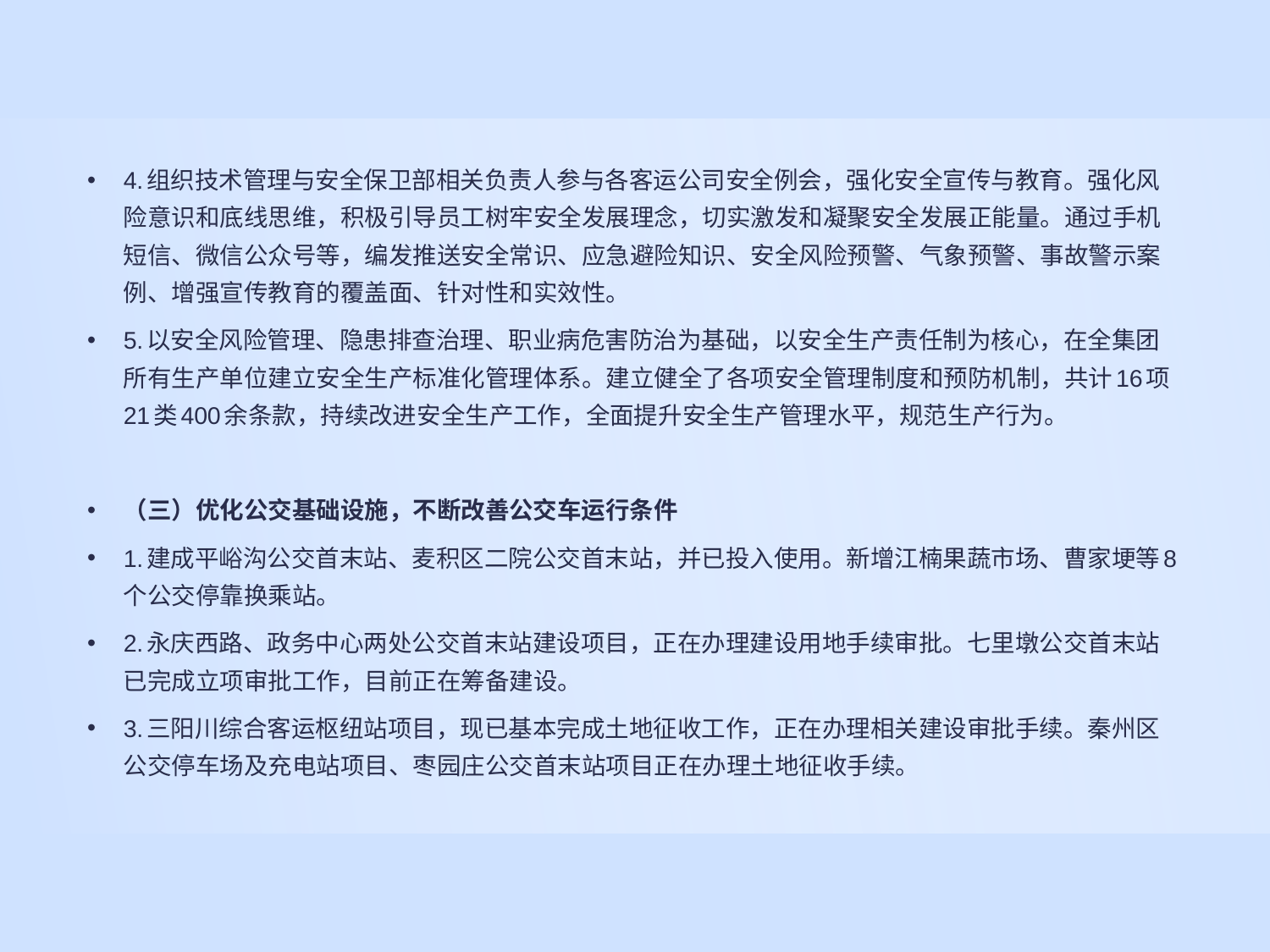

4.组织技术管理与安全保卫部相关负责人参与各客运公司安全例会，强化安全宣传与教育。强化风险意识和底线思维，积极引导员工树牢安全发展理念，切实激发和凝聚安全发展正能量。通过手机短信、微信公众号等，编发推送安全常识、应急避险知识、安全风险预警、气象预警、事故警示案例、增强宣传教育的覆盖面、针对性和实效性。
5.以安全风险管理、隐患排查治理、职业病危害防治为基础，以安全生产责任制为核心，在全集团所有生产单位建立安全生产标准化管理体系。建立健全了各项安全管理制度和预防机制，共计16项21类400余条款，持续改进安全生产工作，全面提升安全生产管理水平，规范生产行为。

（三）优化公交基础设施，不断改善公交车运行条件
1.建成平峪沟公交首末站、麦积区二院公交首末站，并已投入使用。新增江楠果蔬市场、曹家埂等8个公交停靠换乘站。
2.永庆西路、政务中心两处公交首末站建设项目，正在办理建设用地手续审批。七里墩公交首末站已完成立项审批工作，目前正在筹备建设。
3.三阳川综合客运枢纽站项目，现已基本完成土地征收工作，正在办理相关建设审批手续。秦州区公交停车场及充电站项目、枣园庄公交首末站项目正在办理土地征收手续。